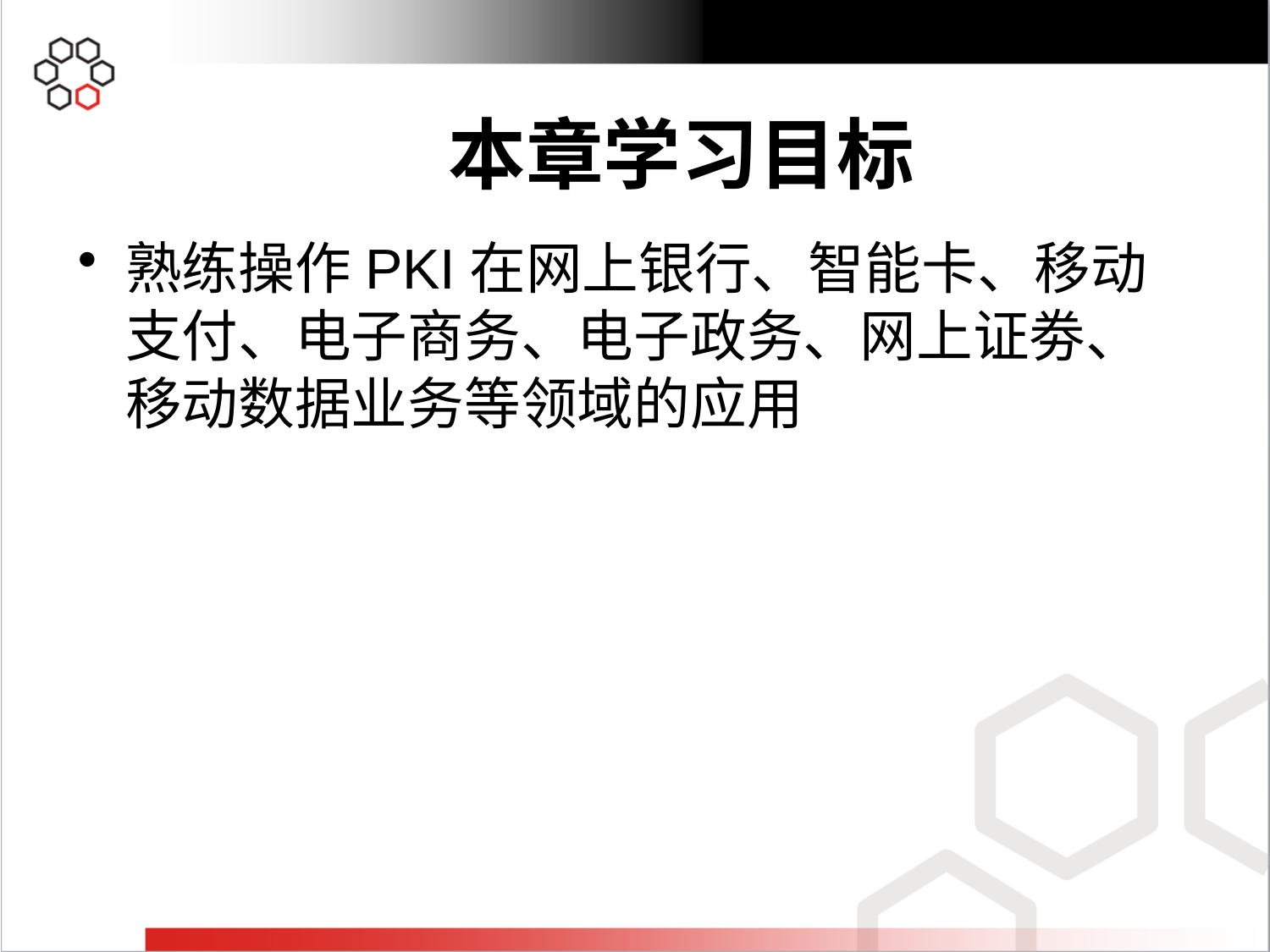

本章学习目标
熟练操作PKI在网上银行、智能卡、移动支付、电子商务、电子政务、网上证劵、移动数据业务等领域的应用